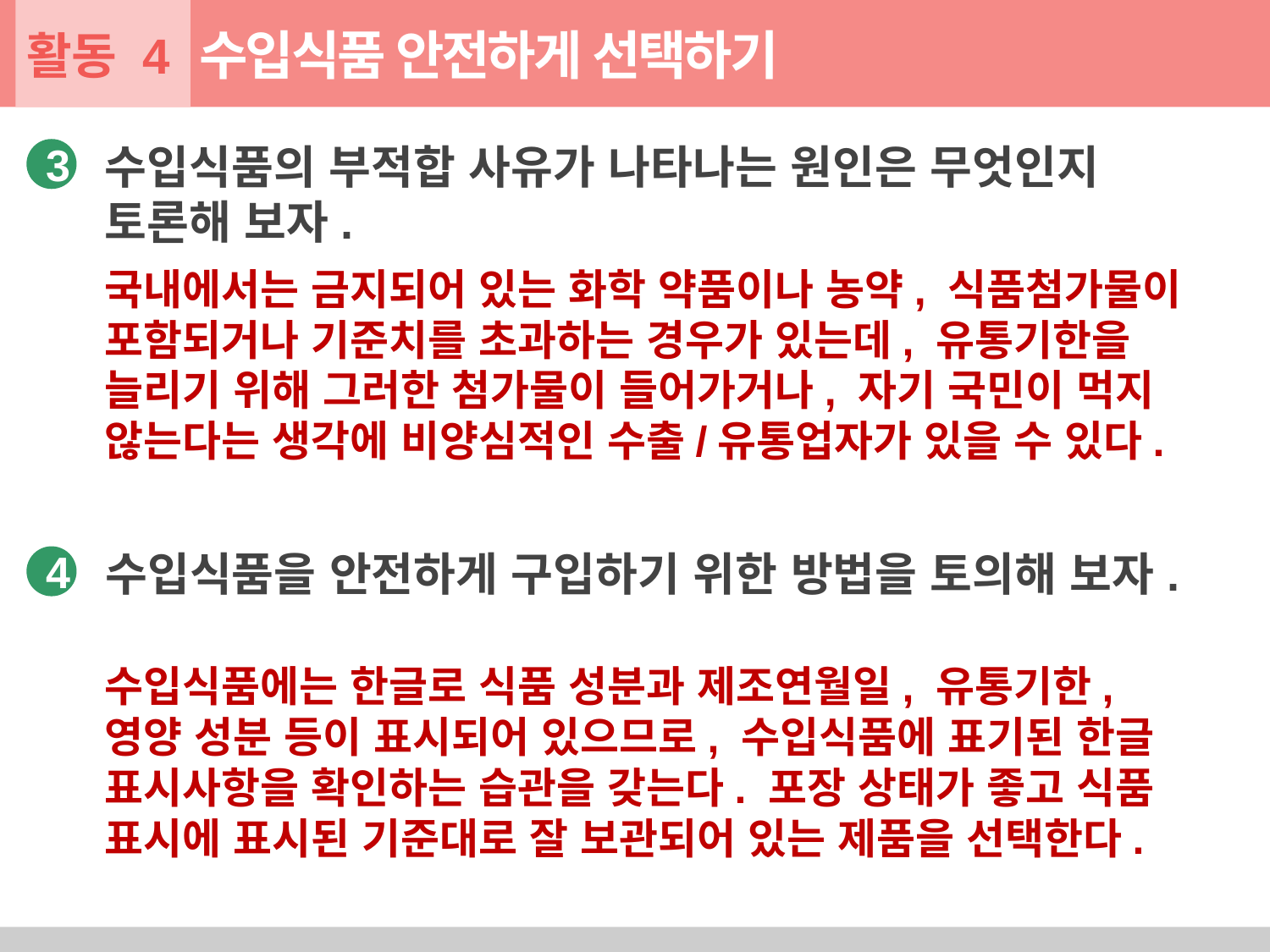

활동 4
수입식품 안전하게 선택하기
수입식품의 부적합 사유가 나타나는 원인은 무엇인지 토론해 보자.
3
국내에서는 금지되어 있는 화학 약품이나 농약, 식품첨가물이 포함되거나 기준치를 초과하는 경우가 있는데, 유통기한을 늘리기 위해 그러한 첨가물이 들어가거나, 자기 국민이 먹지 않는다는 생각에 비양심적인 수출/유통업자가 있을 수 있다.
수입식품을 안전하게 구입하기 위한 방법을 토의해 보자.
4
수입식품에는 한글로 식품 성분과 제조연월일, 유통기한, 영양 성분 등이 표시되어 있으므로, 수입식품에 표기된 한글 표시사항을 확인하는 습관을 갖는다. 포장 상태가 좋고 식품 표시에 표시된 기준대로 잘 보관되어 있는 제품을 선택한다.